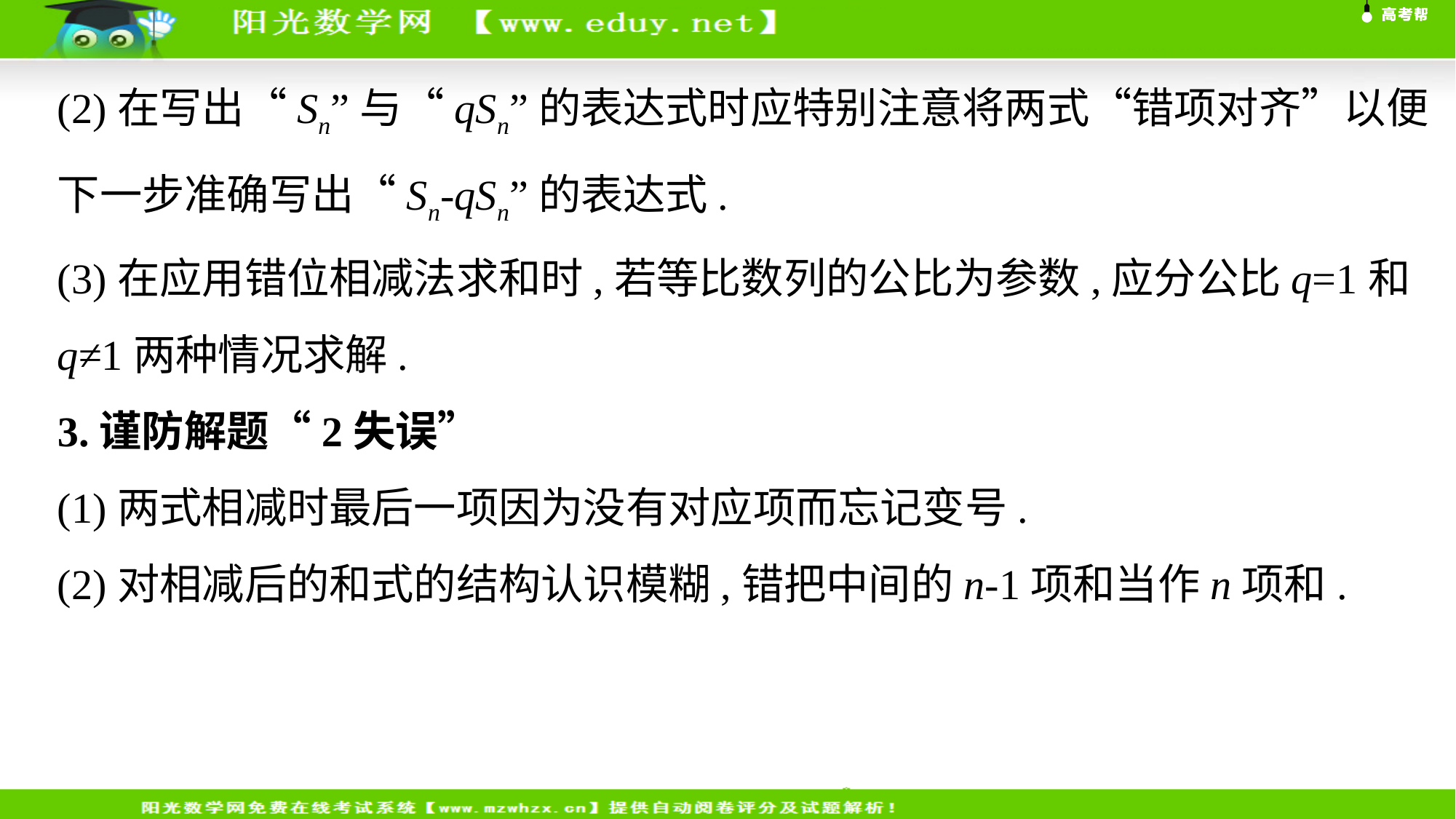

(2)在写出“Sn”与“qSn”的表达式时应特别注意将两式“错项对齐”以便下一步准确写出“Sn-qSn”的表达式.
(3)在应用错位相减法求和时,若等比数列的公比为参数,应分公比q=1和q≠1两种情况求解.
3.谨防解题“2失误”
(1)两式相减时最后一项因为没有对应项而忘记变号.
(2)对相减后的和式的结构认识模糊,错把中间的n-1项和当作n项和.